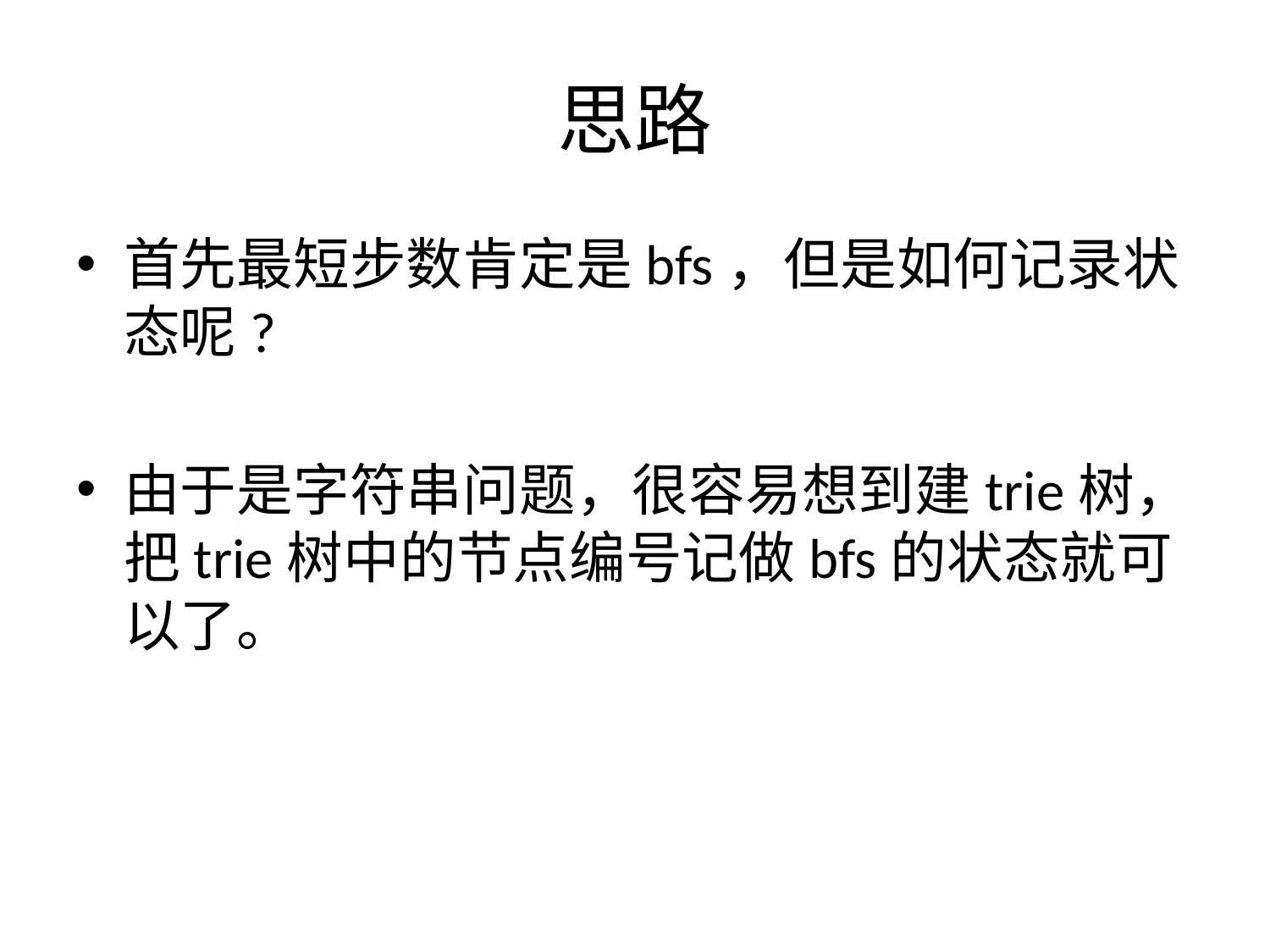

# 思路
首先最短步数肯定是bfs，但是如何记录状态呢?

由于是字符串问题，很容易想到建trie树，把trie树中的节点编号记做bfs的状态就可以了。